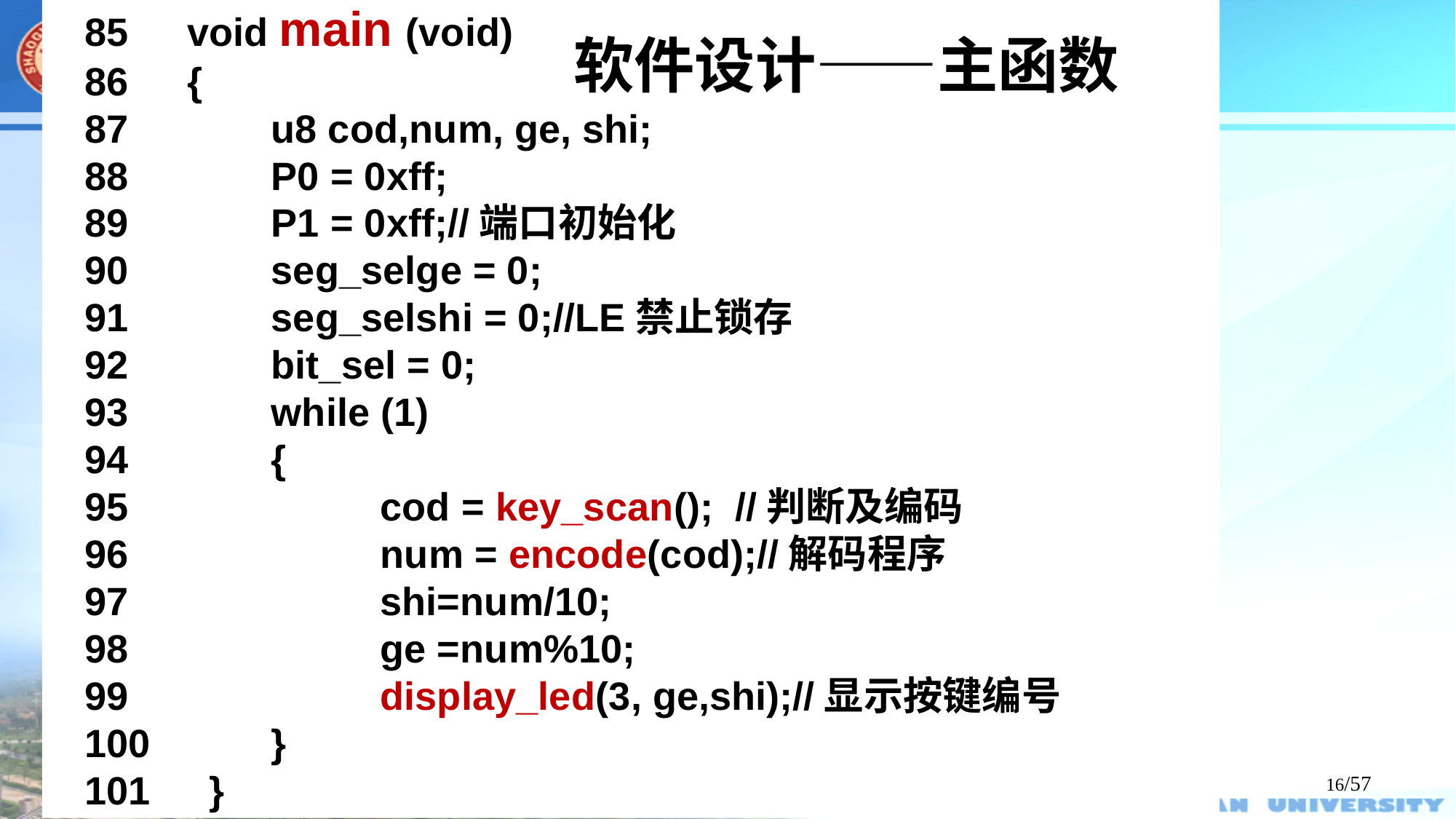

85　void main (void)
86　{
87　	u8 cod,num, ge, shi;
88　	P0 = 0xff;
89　	P1 = 0xff;//端口初始化
90　	seg_selge = 0;
91　	seg_selshi = 0;//LE禁止锁存
92　	bit_sel = 0;
93　	while (1)
94　	{
95　		cod = key_scan();  //判断及编码
96　		num = encode(cod);//解码程序
97　		shi=num/10;
98　		ge =num%10;
99　		display_led(3, ge,shi);//显示按键编号
100　	}
101　}
软件设计——主函数
16/57